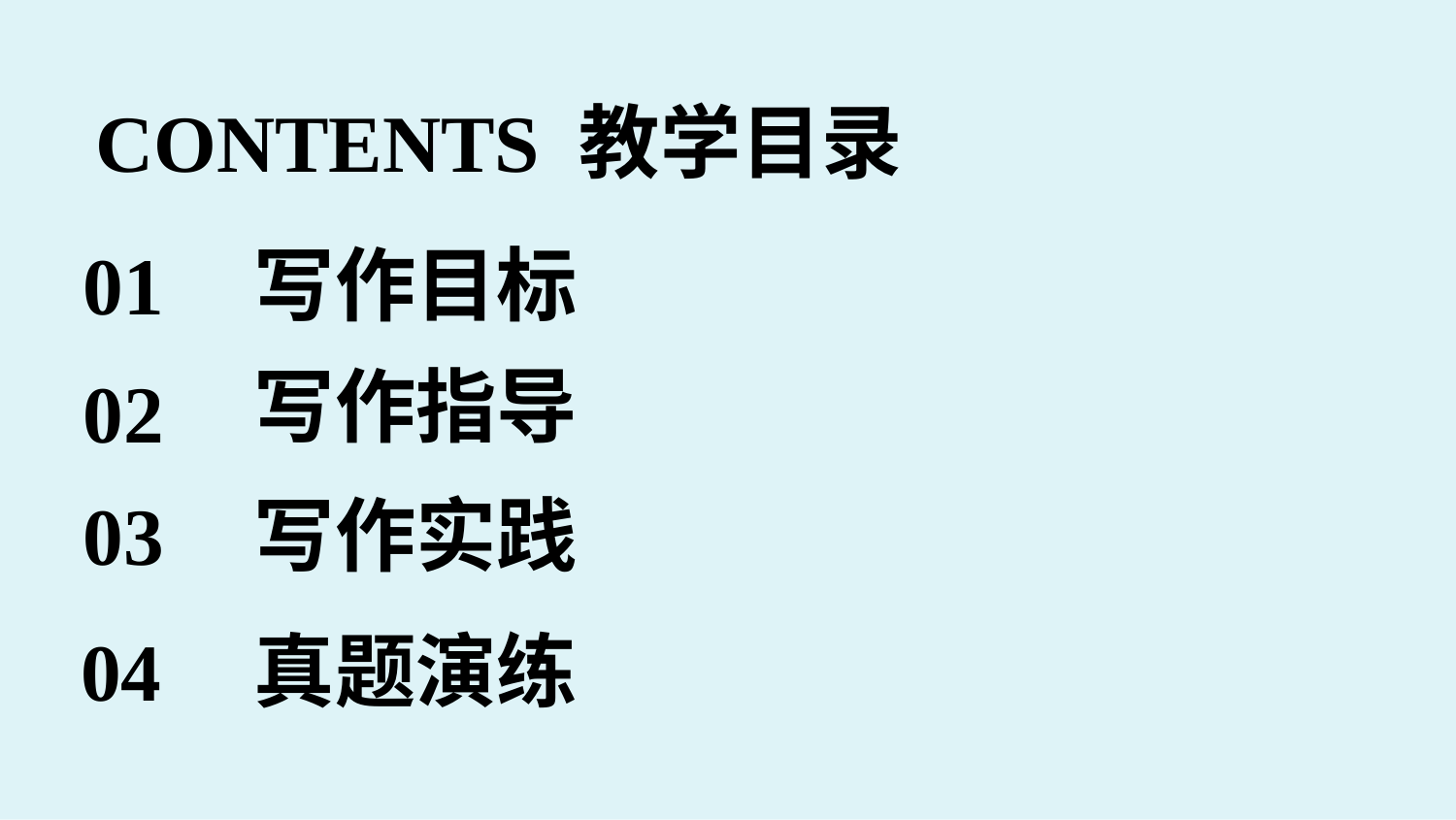

CONTENTS 教学目录
01
写作目标
写作指导
02
03
写作实践
04
真题演练